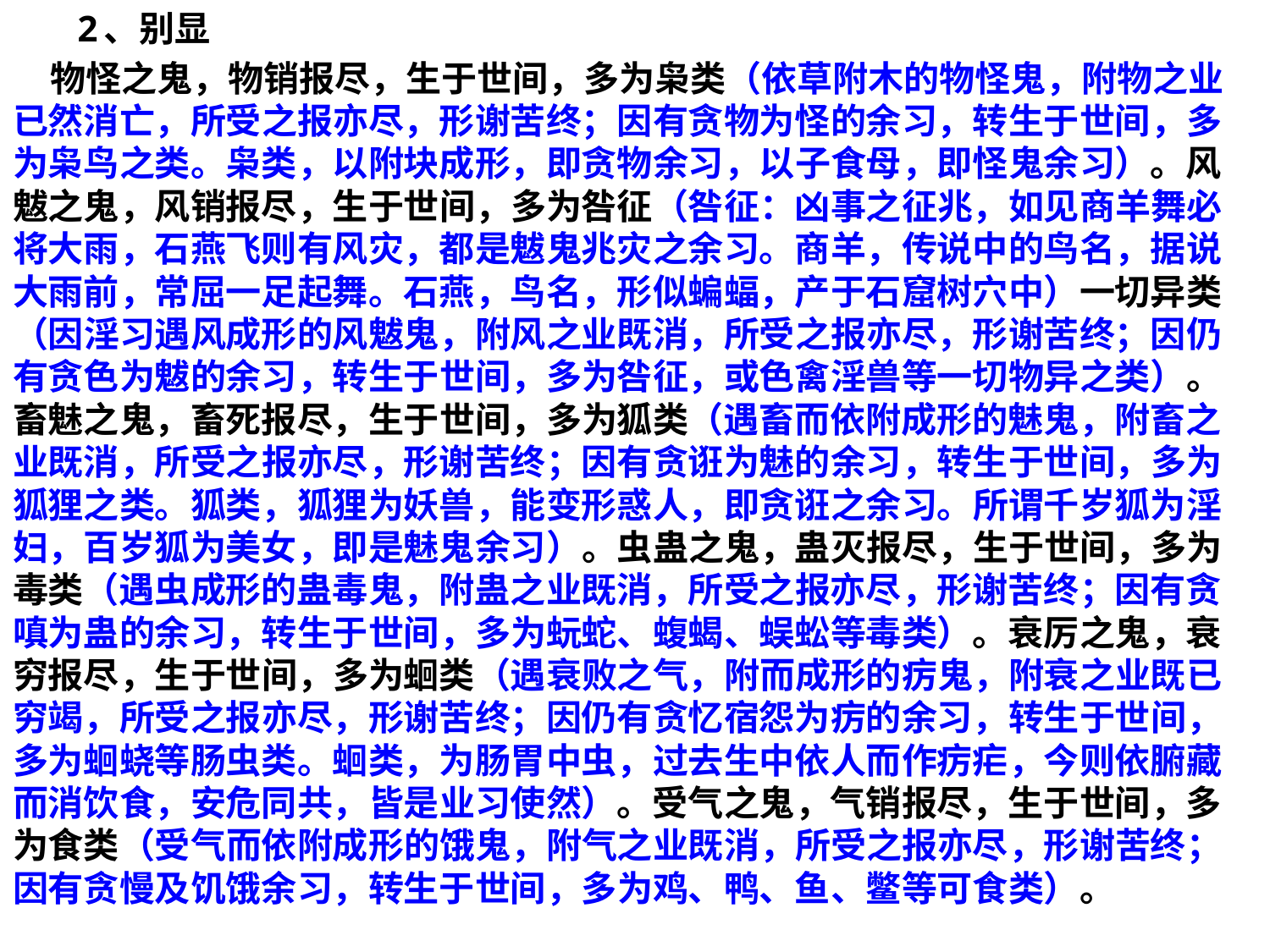

2、别显
    物怪之鬼，物销报尽，生于世间，多为枭类（依草附木的物怪鬼，附物之业已然消亡，所受之报亦尽，形谢苦终；因有贪物为怪的余习，转生于世间，多为枭鸟之类。枭类，以附块成形，即贪物余习，以子食母，即怪鬼余习）。风魃之鬼，风销报尽，生于世间，多为咎征（咎征：凶事之征兆，如见商羊舞必将大雨，石燕飞则有风灾，都是魃鬼兆灾之余习。商羊，传说中的鸟名，据说大雨前，常屈一足起舞。石燕，鸟名，形似蝙蝠，产于石窟树穴中）一切异类（因淫习遇风成形的风魃鬼，附风之业既消，所受之报亦尽，形谢苦终；因仍有贪色为魃的余习，转生于世间，多为咎征，或色禽淫兽等一切物异之类）。畜魅之鬼，畜死报尽，生于世间，多为狐类（遇畜而依附成形的魅鬼，附畜之业既消，所受之报亦尽，形谢苦终；因有贪诳为魅的余习，转生于世间，多为狐狸之类。狐类，狐狸为妖兽，能变形惑人，即贪诳之余习。所谓千岁狐为淫妇，百岁狐为美女，即是魅鬼余习）。虫蛊之鬼，蛊灭报尽，生于世间，多为毒类（遇虫成形的蛊毒鬼，附蛊之业既消，所受之报亦尽，形谢苦终；因有贪嗔为蛊的余习，转生于世间，多为蚖蛇、蝮蝎、蜈蚣等毒类）。衰厉之鬼，衰穷报尽，生于世间，多为蛔类（遇衰败之气，附而成形的疠鬼，附衰之业既已穷竭，所受之报亦尽，形谢苦终；因仍有贪忆宿怨为疠的余习，转生于世间，多为蛔蛲等肠虫类。蛔类，为肠胃中虫，过去生中依人而作疠疟，今则依腑藏而消饮食，安危同共，皆是业习使然）。受气之鬼，气销报尽，生于世间，多为食类（受气而依附成形的饿鬼，附气之业既消，所受之报亦尽，形谢苦终；因有贪慢及饥饿余习，转生于世间，多为鸡、鸭、鱼、鳖等可食类）。